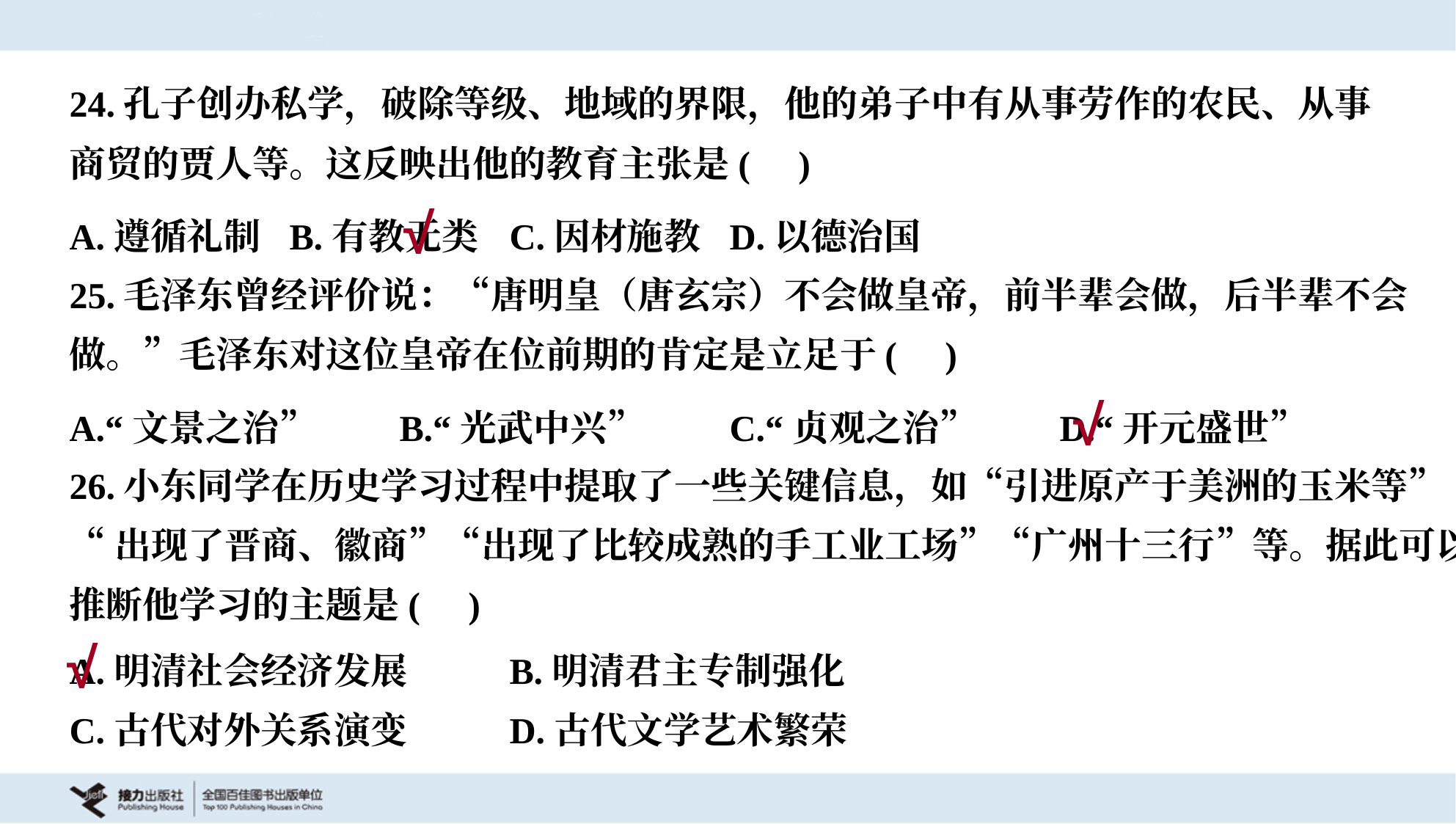

24.孔子创办私学，破除等级、地域的界限，他的弟子中有从事劳作的农民、从事
商贸的贾人等。这反映出他的教育主张是(     )
A.遵循礼制	B.有教无类	C.因材施教	D.以德治国
√
25.毛泽东曾经评价说：“唐明皇（唐玄宗）不会做皇帝，前半辈会做，后半辈不会
做。”毛泽东对这位皇帝在位前期的肯定是立足于(     )
A.“文景之治”	B.“光武中兴”	C.“贞观之治”	D.“开元盛世”
√
26.小东同学在历史学习过程中提取了一些关键信息，如“引进原产于美洲的玉米等”
“出现了晋商、徽商”“出现了比较成熟的手工业工场”“广州十三行”等。据此可以
推断他学习的主题是(     )
√
A.明清社会经济发展	B.明清君主专制强化
C.古代对外关系演变	D.古代文学艺术繁荣